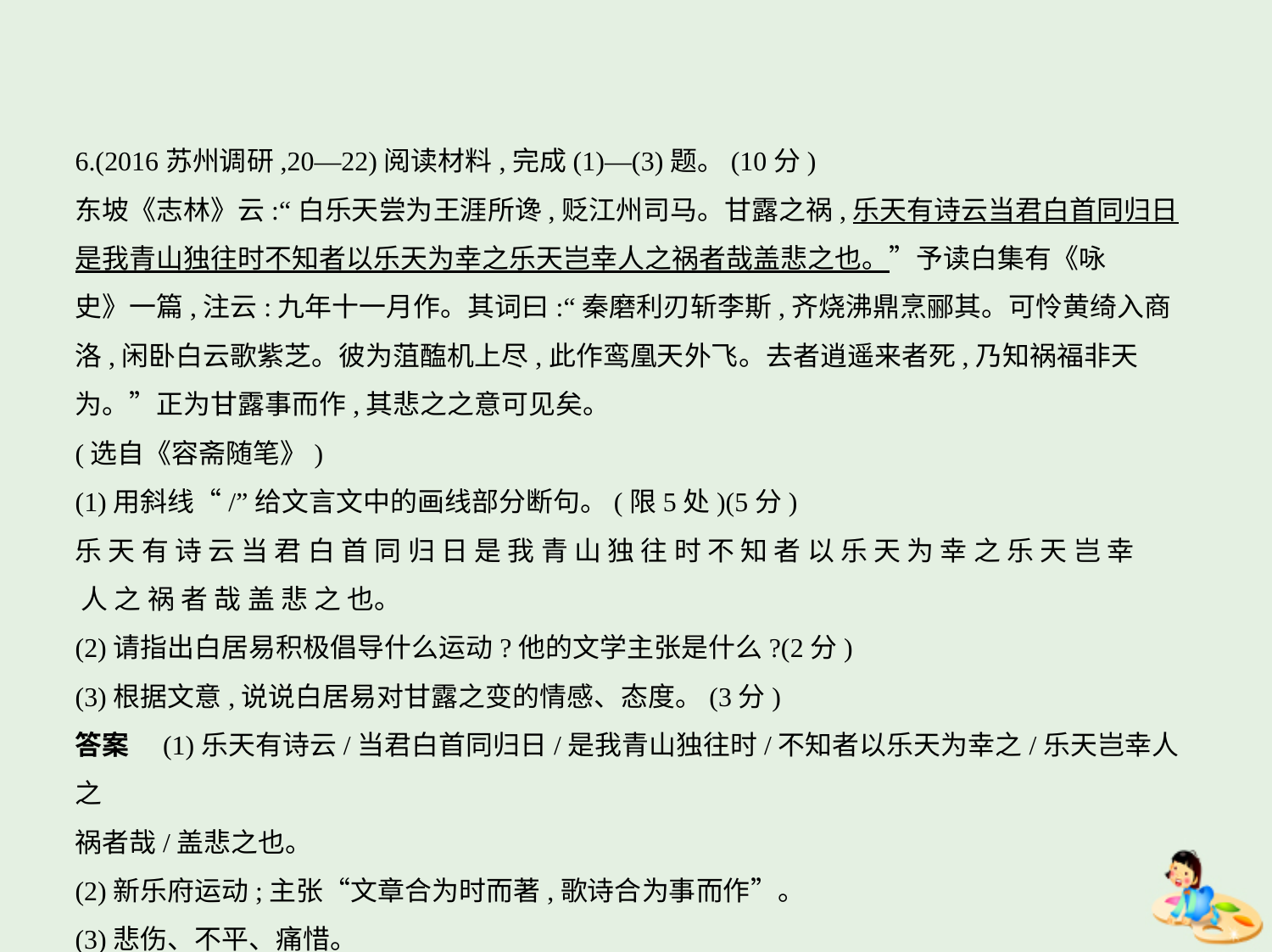

6.(2016苏州调研,20—22)阅读材料,完成(1)—(3)题。(10分)
东坡《志林》云:“白乐天尝为王涯所谗,贬江州司马。甘露之祸,乐天有诗云当君白首同归日
是我青山独往时不知者以乐天为幸之乐天岂幸人之祸者哉盖悲之也。”予读白集有《咏
史》一篇,注云:九年十一月作。其词曰:“秦磨利刃斩李斯,齐烧沸鼎烹郦其。可怜黄绮入商
洛,闲卧白云歌紫芝。彼为菹醢机上尽,此作鸾凰天外飞。去者逍遥来者死,乃知祸福非天
为。”正为甘露事而作,其悲之之意可见矣。
(选自《容斋随笔》)
(1)用斜线“/”给文言文中的画线部分断句。(限5处)(5分)
乐 天 有 诗 云 当 君 白 首 同 归 日 是 我 青 山 独 往 时 不 知 者 以 乐 天 为 幸 之 乐 天 岂 幸
 人 之 祸 者 哉 盖 悲 之 也。
(2)请指出白居易积极倡导什么运动?他的文学主张是什么?(2分)
(3)根据文意,说说白居易对甘露之变的情感、态度。(3分)
答案　(1)乐天有诗云/当君白首同归日/是我青山独往时/不知者以乐天为幸之/乐天岂幸人之
祸者哉/盖悲之也。
(2)新乐府运动;主张“文章合为时而著,歌诗合为事而作”。
(3)悲伤、不平、痛惜。